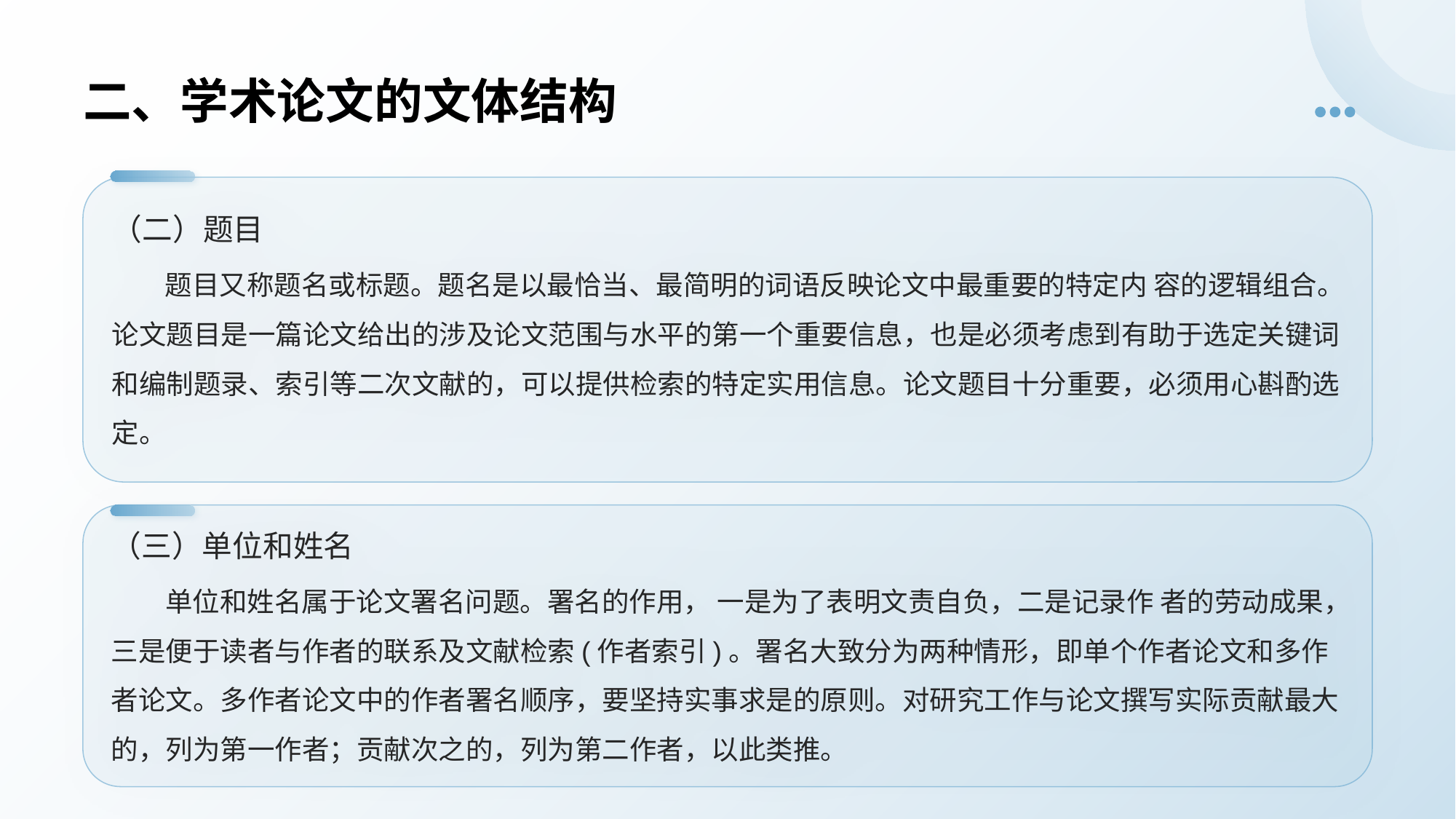

# 二、学术论文的文体结构

（二）题目       题目又称题名或标题。题名是以最恰当、最简明的词语反映论文中最重要的特定内 容的逻辑组合。论文题目是一篇论文给出的涉及论文范围与水平的第一个重要信息，也是必须考虑到有助于选定关键词和编制题录、索引等二次文献的，可以提供检索的特定实用信息。论文题目十分重要，必须用心斟酌选定。
（三）单位和姓名       单位和姓名属于论文署名问题。署名的作用， 一是为了表明文责自负，二是记录作 者的劳动成果，三是便于读者与作者的联系及文献检索(作者索引)。署名大致分为两种情形，即单个作者论文和多作者论文。多作者论文中的作者署名顺序，要坚持实事求是的原则。对研究工作与论文撰写实际贡献最大的，列为第一作者；贡献次之的，列为第二作者，以此类推。